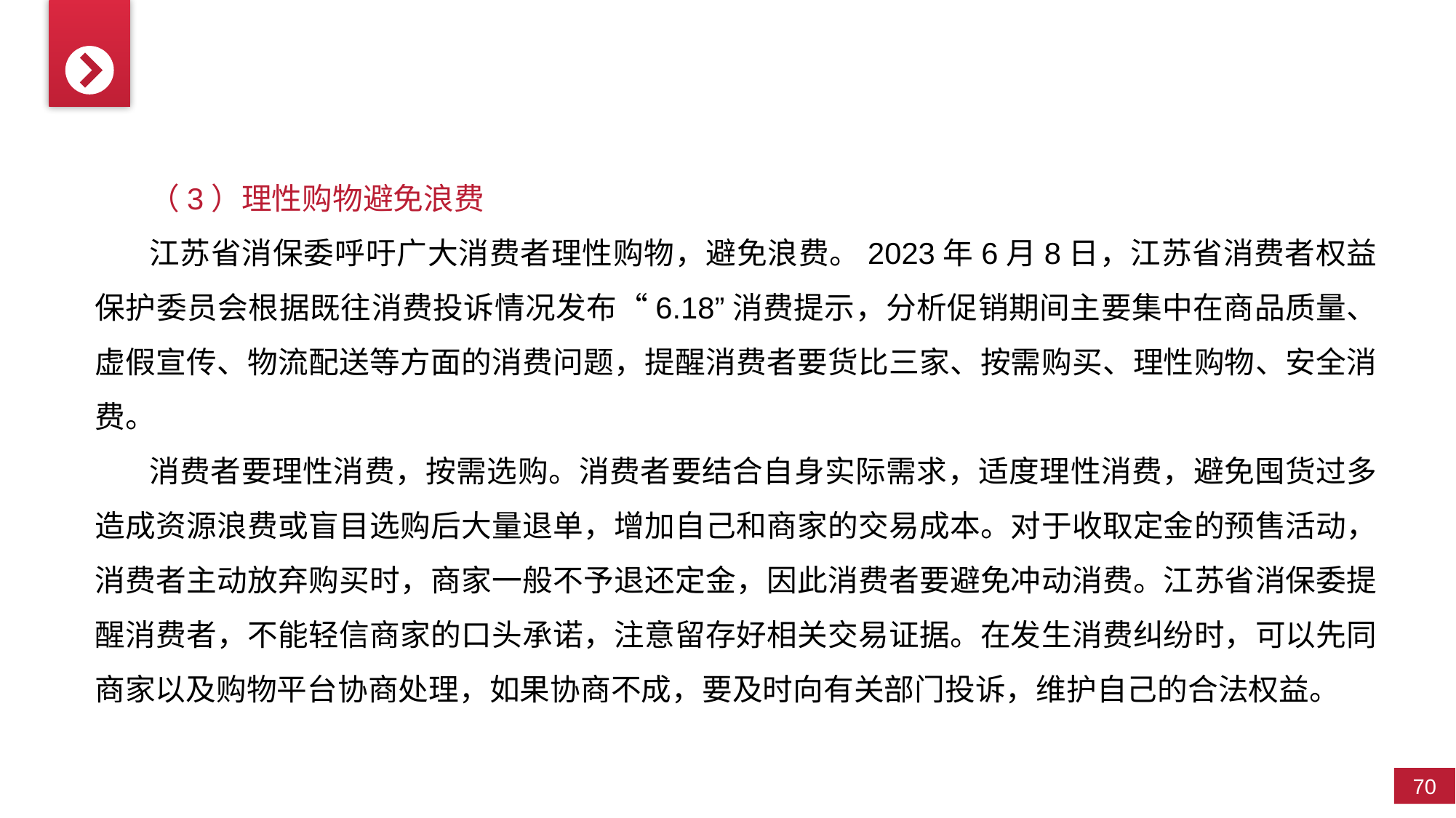

（3）理性购物避免浪费
江苏省消保委呼吁广大消费者理性购物，避免浪费。2023年6月8日，江苏省消费者权益保护委员会根据既往消费投诉情况发布“6.18”消费提示，分析促销期间主要集中在商品质量、虚假宣传、物流配送等方面的消费问题，提醒消费者要货比三家、按需购买、理性购物、安全消费。
消费者要理性消费，按需选购。消费者要结合自身实际需求，适度理性消费，避免囤货过多造成资源浪费或盲目选购后大量退单，增加自己和商家的交易成本。对于收取定金的预售活动，消费者主动放弃购买时，商家一般不予退还定金，因此消费者要避免冲动消费。江苏省消保委提醒消费者，不能轻信商家的口头承诺，注意留存好相关交易证据。在发生消费纠纷时，可以先同商家以及购物平台协商处理，如果协商不成，要及时向有关部门投诉，维护自己的合法权益。